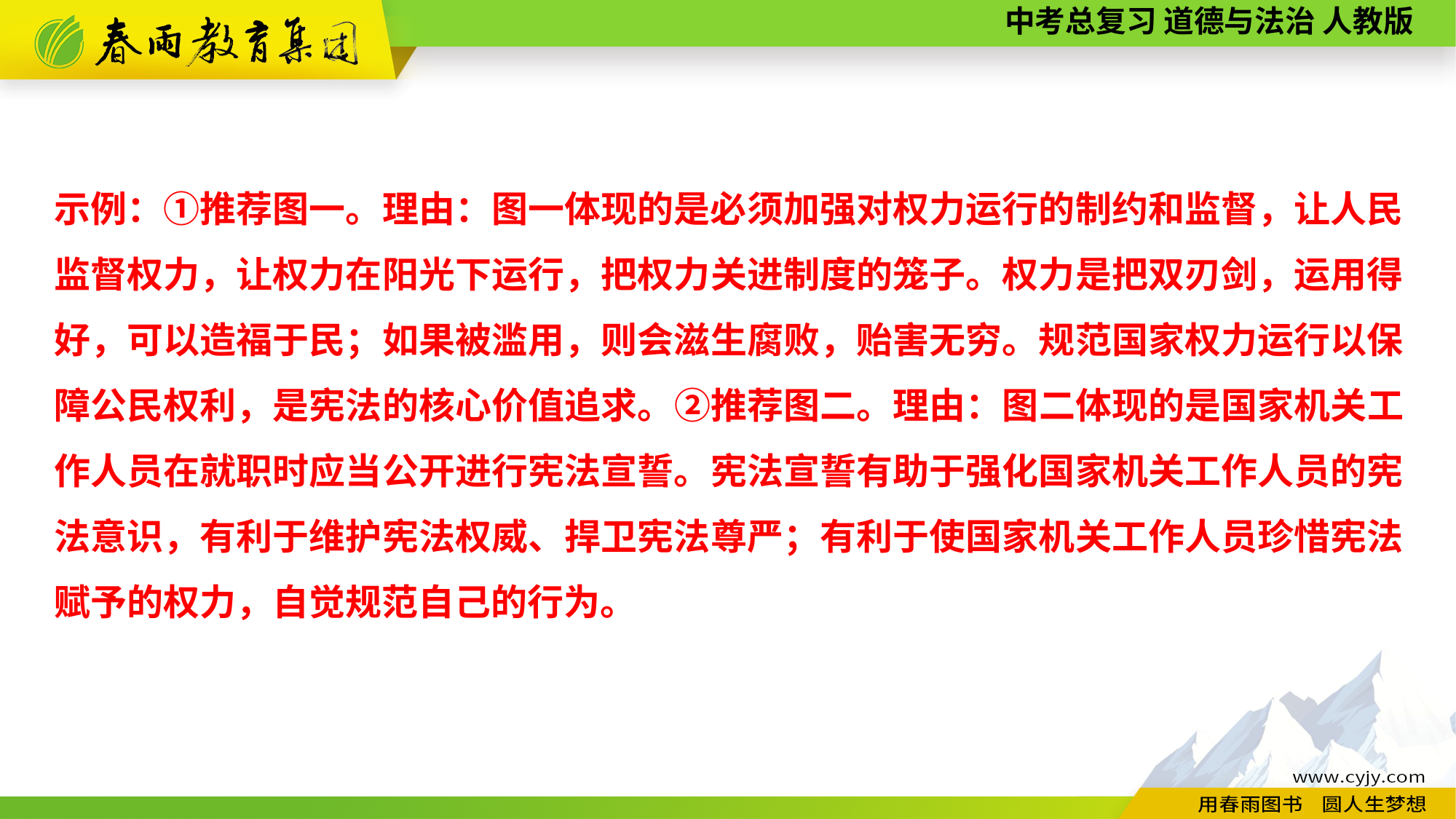

示例：①推荐图一。理由：图一体现的是必须加强对权力运行的制约和监督，让人民监督权力，让权力在阳光下运行，把权力关进制度的笼子。权力是把双刃剑，运用得好，可以造福于民；如果被滥用，则会滋生腐败，贻害无穷。规范国家权力运行以保障公民权利，是宪法的核心价值追求。②推荐图二。理由：图二体现的是国家机关工作人员在就职时应当公开进行宪法宣誓。宪法宣誓有助于强化国家机关工作人员的宪法意识，有利于维护宪法权威、捍卫宪法尊严；有利于使国家机关工作人员珍惜宪法赋予的权力，自觉规范自己的行为。